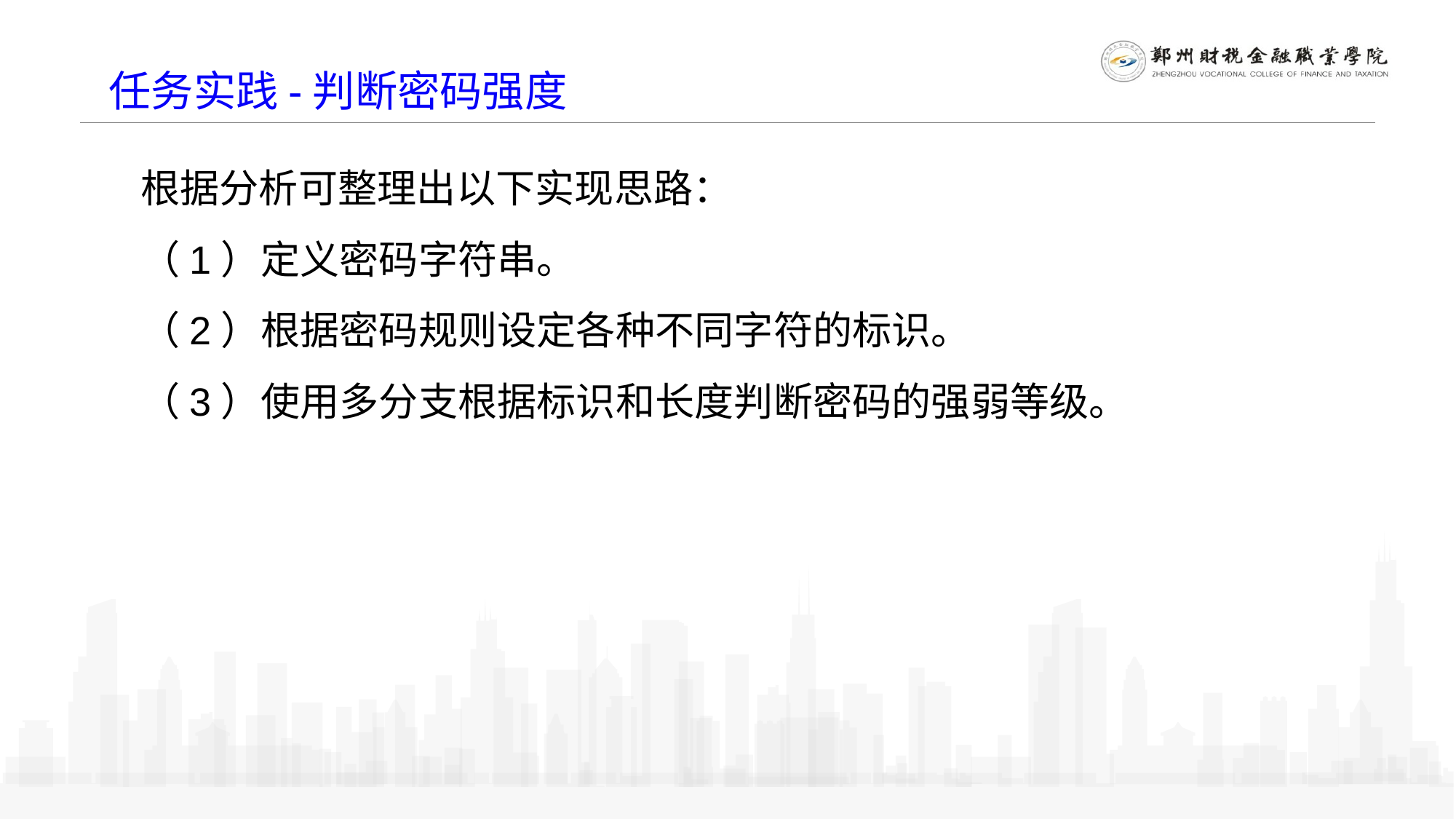

任务实践-判断密码强度
根据分析可整理出以下实现思路：
（1）定义密码字符串。
（2）根据密码规则设定各种不同字符的标识。
（3）使用多分支根据标识和长度判断密码的强弱等级。